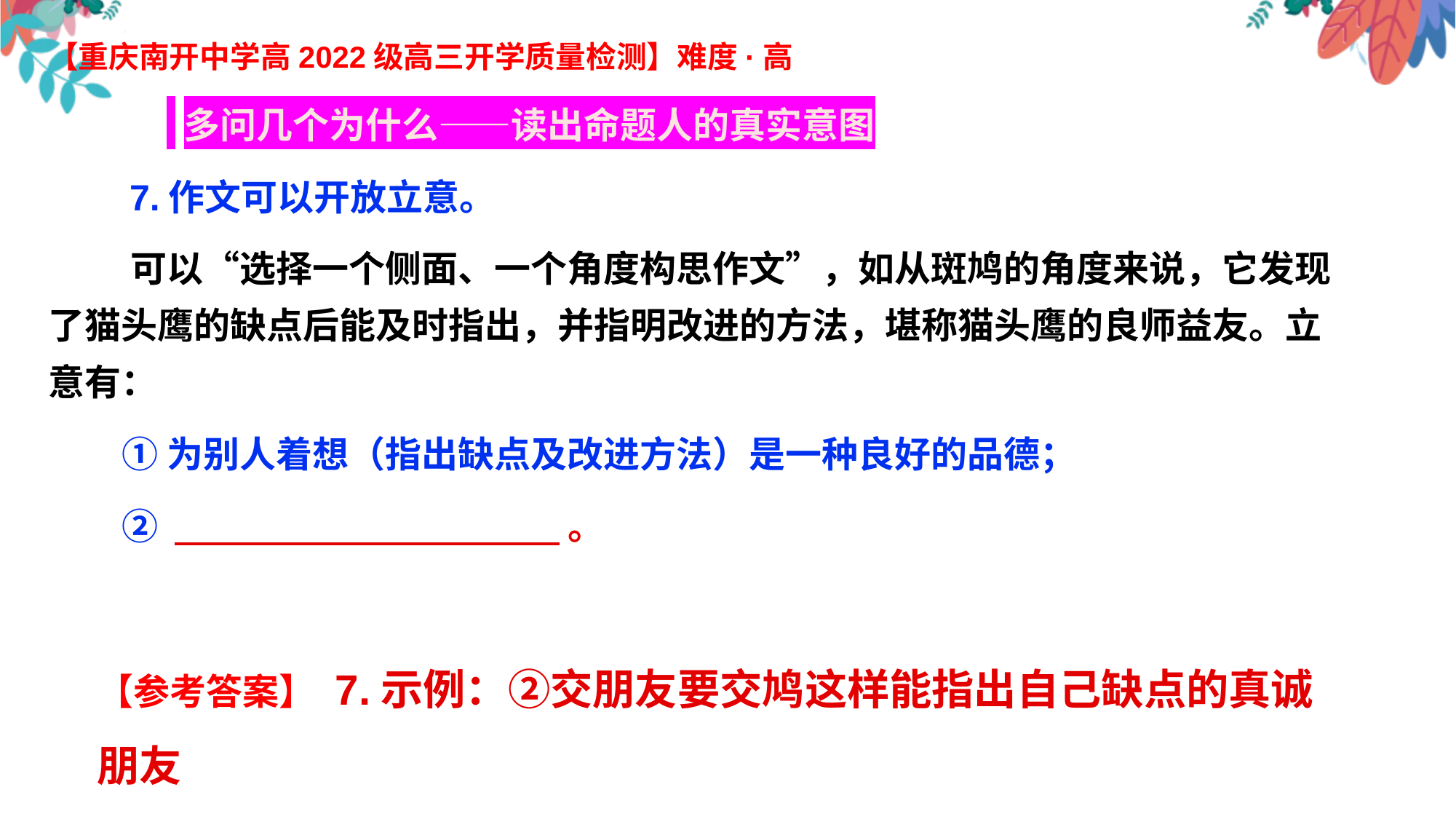

【重庆南开中学高2022级高三开学质量检测】难度·高
                  多问几个为什么——读出命题人的真实意图
        7.作文可以开放立意。
         可以“选择一个侧面、一个角度构思作文”，如从斑鸠的角度来说，它发现了猫头鹰的缺点后能及时指出，并指明改进的方法，堪称猫头鹰的良师益友。立意有：
         ①为别人着想（指出缺点及改进方法）是一种良好的品德；
         ②                                                 。

【参考答案】 7.示例：②交朋友要交鸠这样能指出自己缺点的真诚朋友